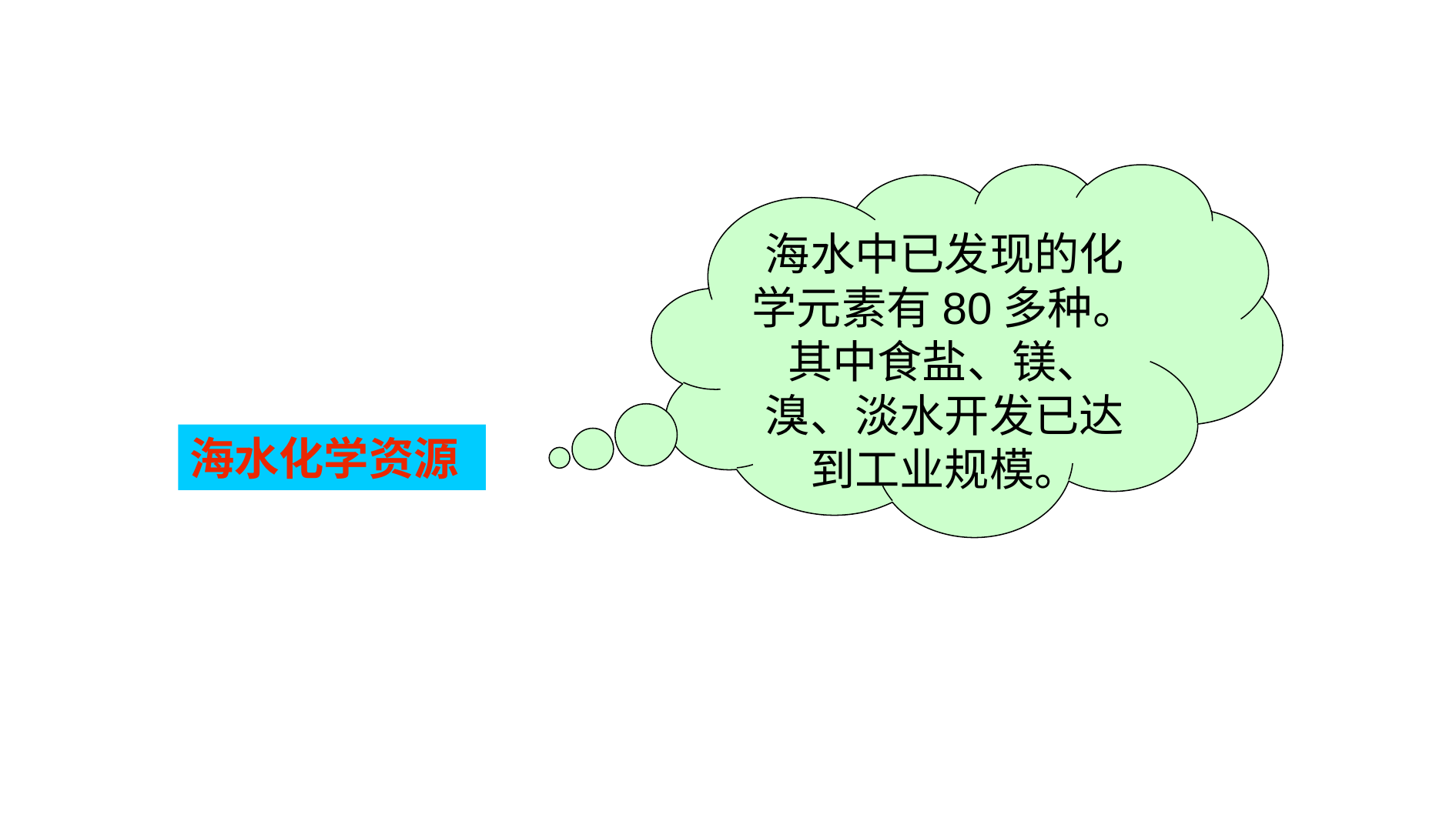

海水中已发现的化学元素有80多种。其中食盐、镁、溴、淡水开发已达到工业规模。
海水化学资源